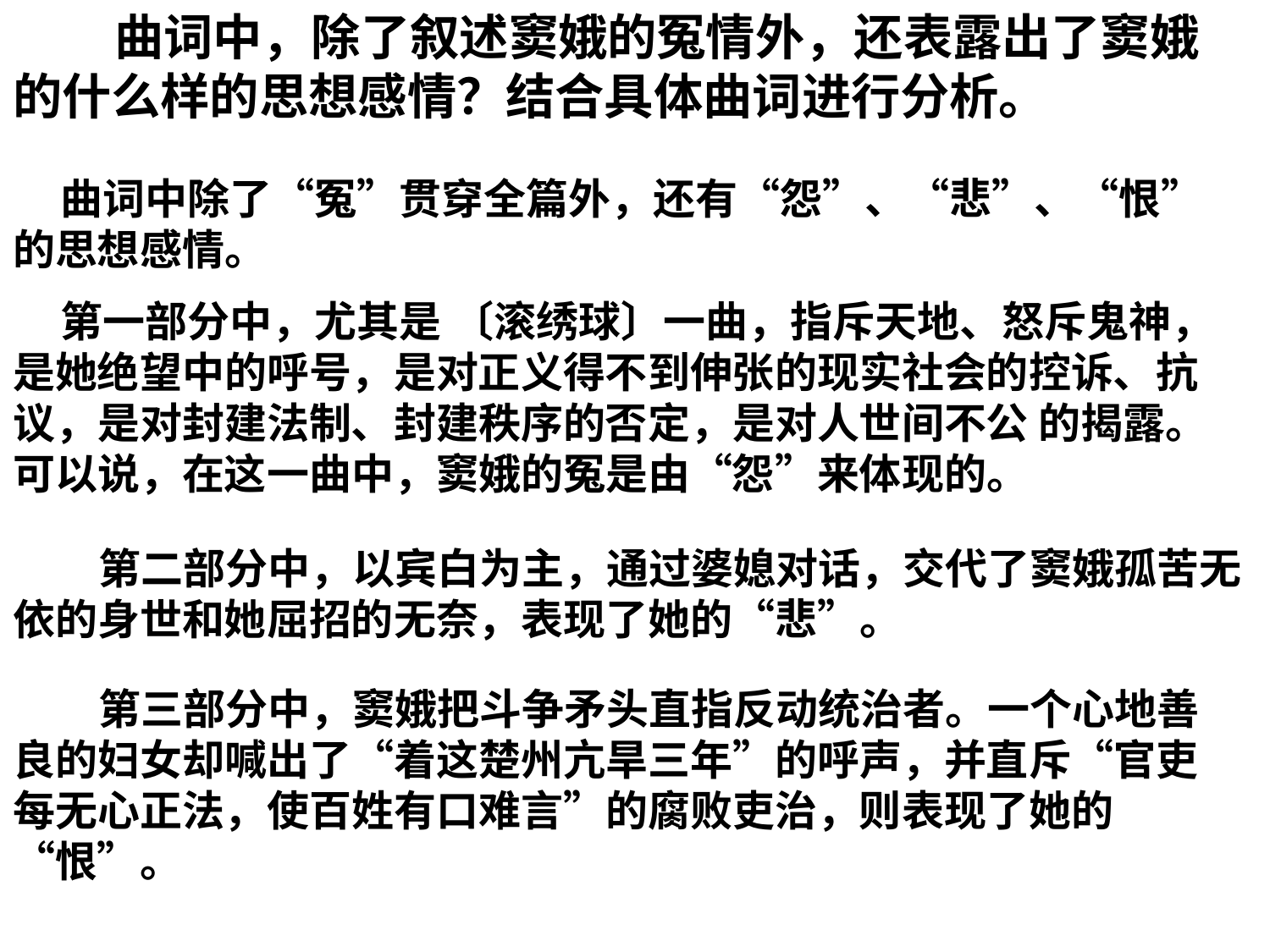

曲词中，除了叙述窦娥的冤情外，还表露出了窦娥的什么样的思想感情？结合具体曲词进行分析。
    曲词中除了“冤”贯穿全篇外，还有“怨”、“悲”、“恨”的思想感情。
    第一部分中，尤其是 〔滚绣球〕一曲，指斥天地、怒斥鬼神，是她绝望中的呼号，是对正义得不到伸张的现实社会的控诉、抗议，是对封建法制、封建秩序的否定，是对人世间不公 的揭露。可以说，在这一曲中，窦娥的冤是由“怨”来体现的。
        第二部分中，以宾白为主，通过婆媳对话，交代了窦娥孤苦无依的身世和她屈招的无奈，表现了她的“悲”。
        第三部分中，窦娥把斗争矛头直指反动统治者。一个心地善良的妇女却喊出了“着这楚州亢旱三年”的呼声，并直斥“官吏每无心正法，使百姓有口难言”的腐败吏治，则表现了她的“恨”。